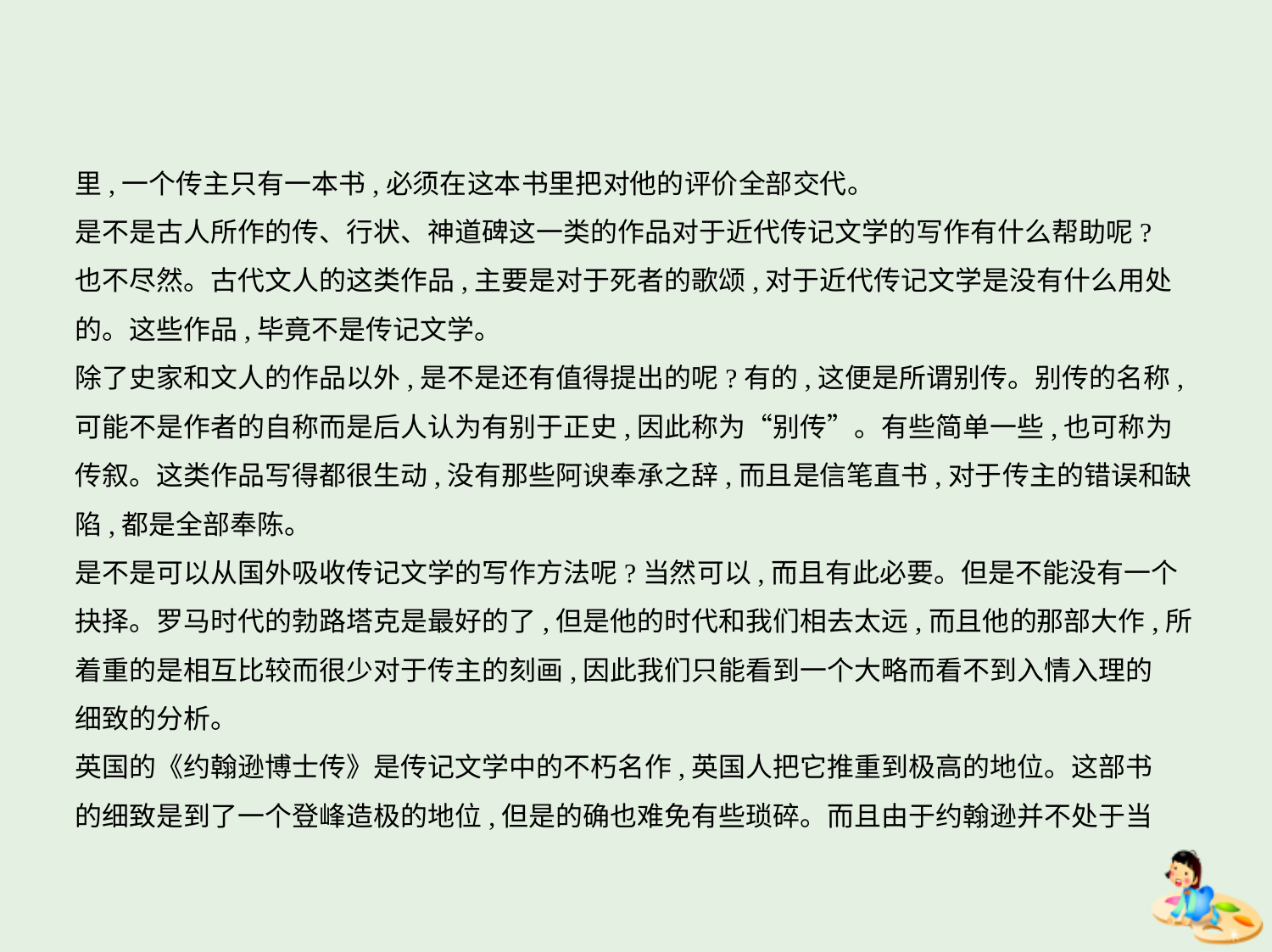

里,一个传主只有一本书,必须在这本书里把对他的评价全部交代。
是不是古人所作的传、行状、神道碑这一类的作品对于近代传记文学的写作有什么帮助呢?
也不尽然。古代文人的这类作品,主要是对于死者的歌颂,对于近代传记文学是没有什么用处
的。这些作品,毕竟不是传记文学。
除了史家和文人的作品以外,是不是还有值得提出的呢?有的,这便是所谓别传。别传的名称,
可能不是作者的自称而是后人认为有别于正史,因此称为“别传”。有些简单一些,也可称为
传叙。这类作品写得都很生动,没有那些阿谀奉承之辞,而且是信笔直书,对于传主的错误和缺
陷,都是全部奉陈。
是不是可以从国外吸收传记文学的写作方法呢?当然可以,而且有此必要。但是不能没有一个
抉择。罗马时代的勃路塔克是最好的了,但是他的时代和我们相去太远,而且他的那部大作,所
着重的是相互比较而很少对于传主的刻画,因此我们只能看到一个大略而看不到入情入理的
细致的分析。
英国的《约翰逊博士传》是传记文学中的不朽名作,英国人把它推重到极高的地位。这部书
的细致是到了一个登峰造极的地位,但是的确也难免有些琐碎。而且由于约翰逊并不处于当